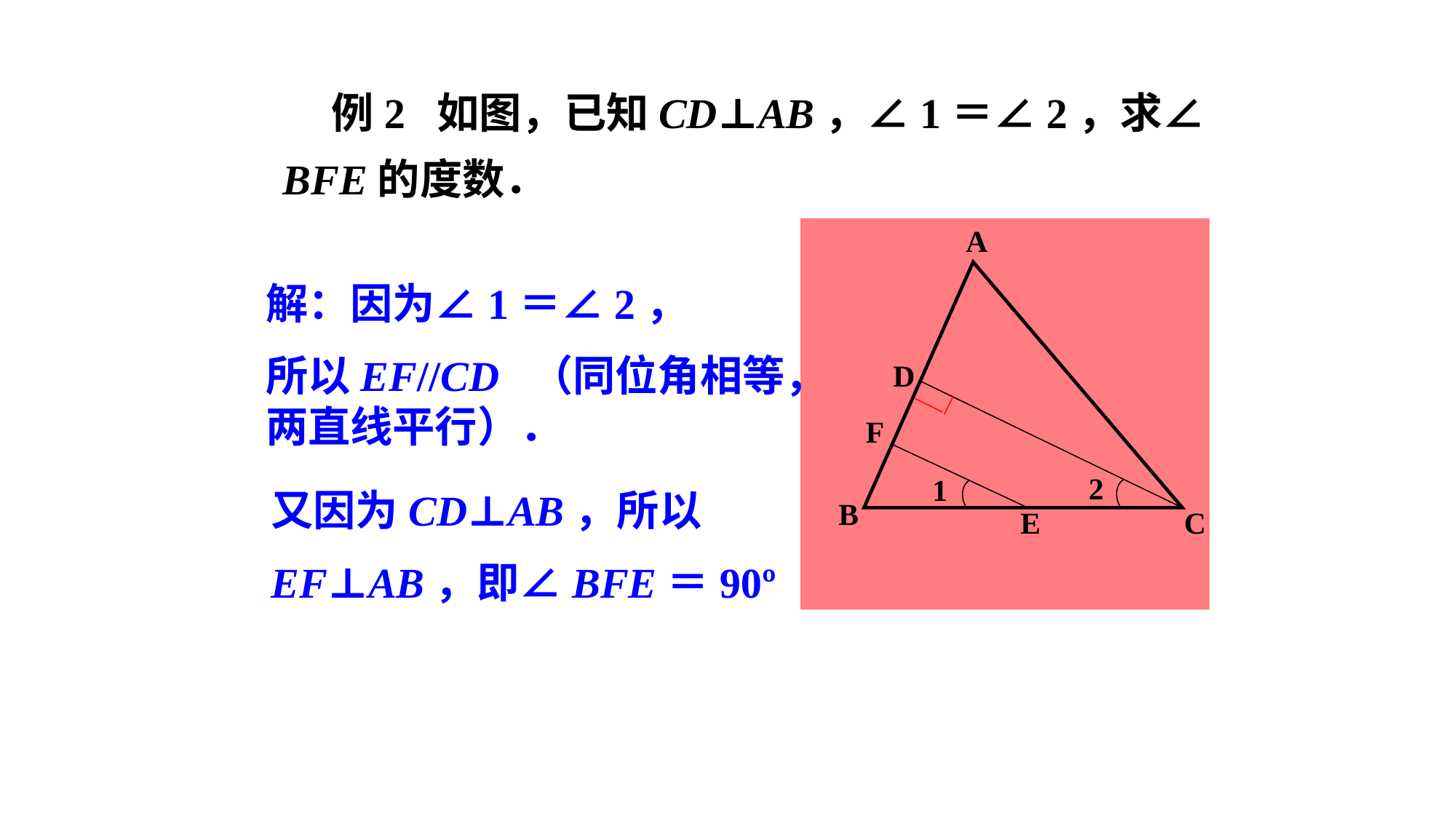

例2  如图，已知CD⊥AB，∠1＝∠2，求∠BFE的度数．
A

D

F

2
1

B
E
C

解：因为∠1＝∠2，
所以EF//CD  （同位角相等，两直线平行）．
又因为CD⊥AB，所以
EF⊥AB，即∠BFE＝90º